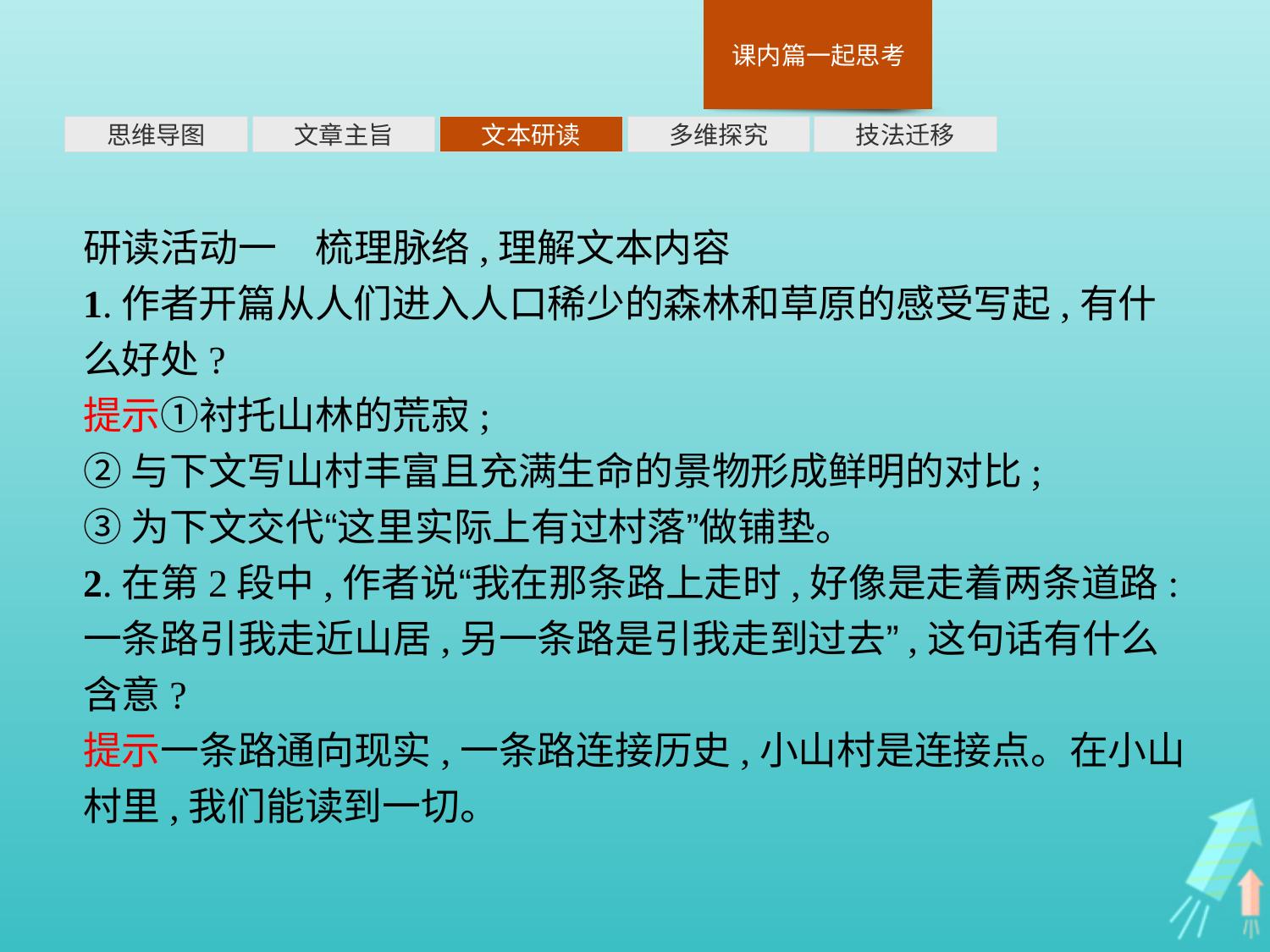

多维探究
思维导图
文章主旨
文本研读
技法迁移
研读活动一　梳理脉络,理解文本内容
1.作者开篇从人们进入人口稀少的森林和草原的感受写起,有什么好处?
提示①衬托山林的荒寂;
②与下文写山村丰富且充满生命的景物形成鲜明的对比;
③为下文交代“这里实际上有过村落”做铺垫。
2.在第2段中,作者说“我在那条路上走时,好像是走着两条道路:一条路引我走近山居,另一条路是引我走到过去”,这句话有什么含意?
提示一条路通向现实,一条路连接历史,小山村是连接点。在小山村里,我们能读到一切。